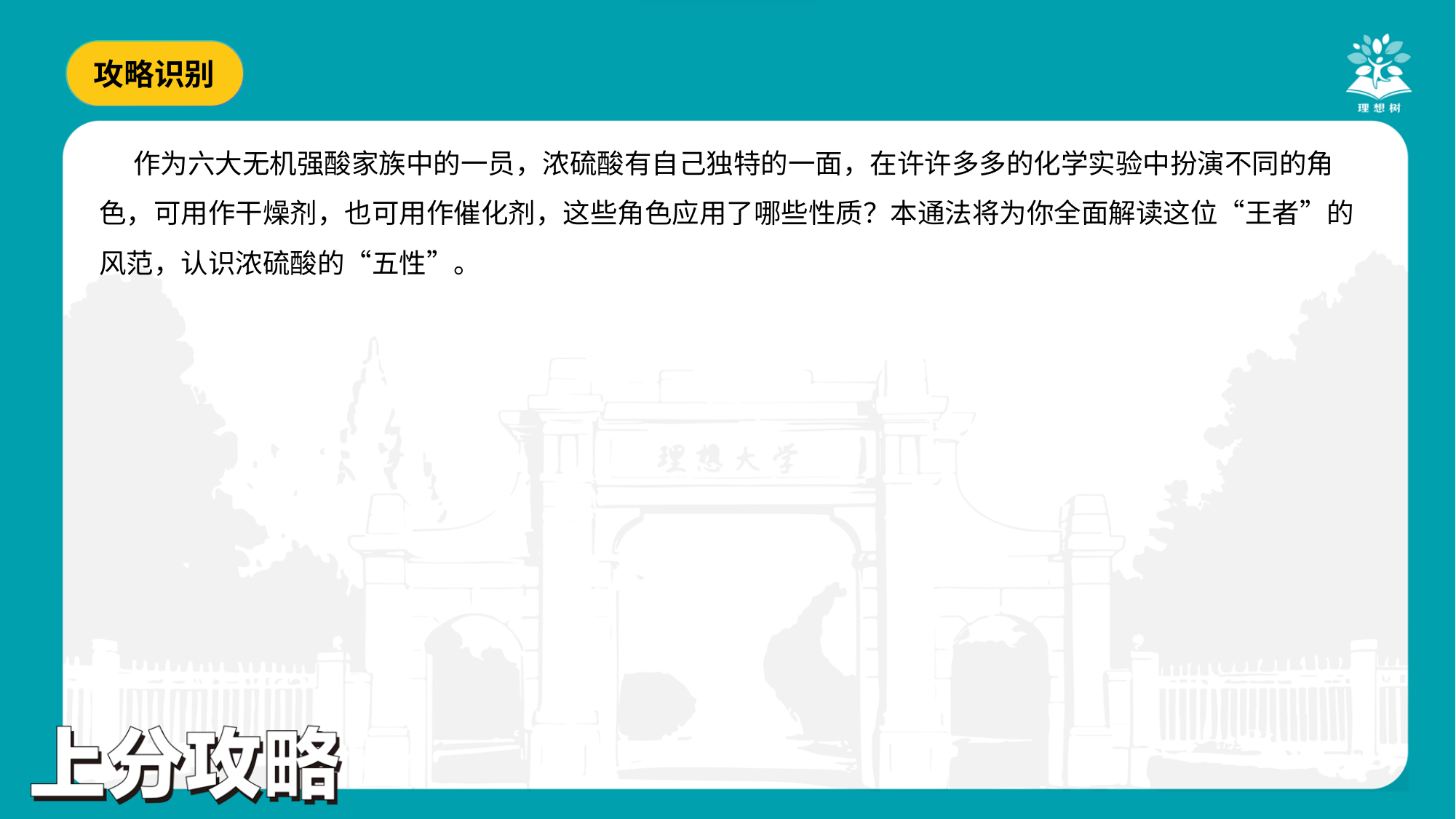

作为六大无机强酸家族中的一员，浓硫酸有自己独特的一面，在许许多多的化学实验中扮演不同的角
色，可用作干燥剂，也可用作催化剂，这些角色应用了哪些性质？本通法将为你全面解读这位“王者”的
风范，认识浓硫酸的“五性”。